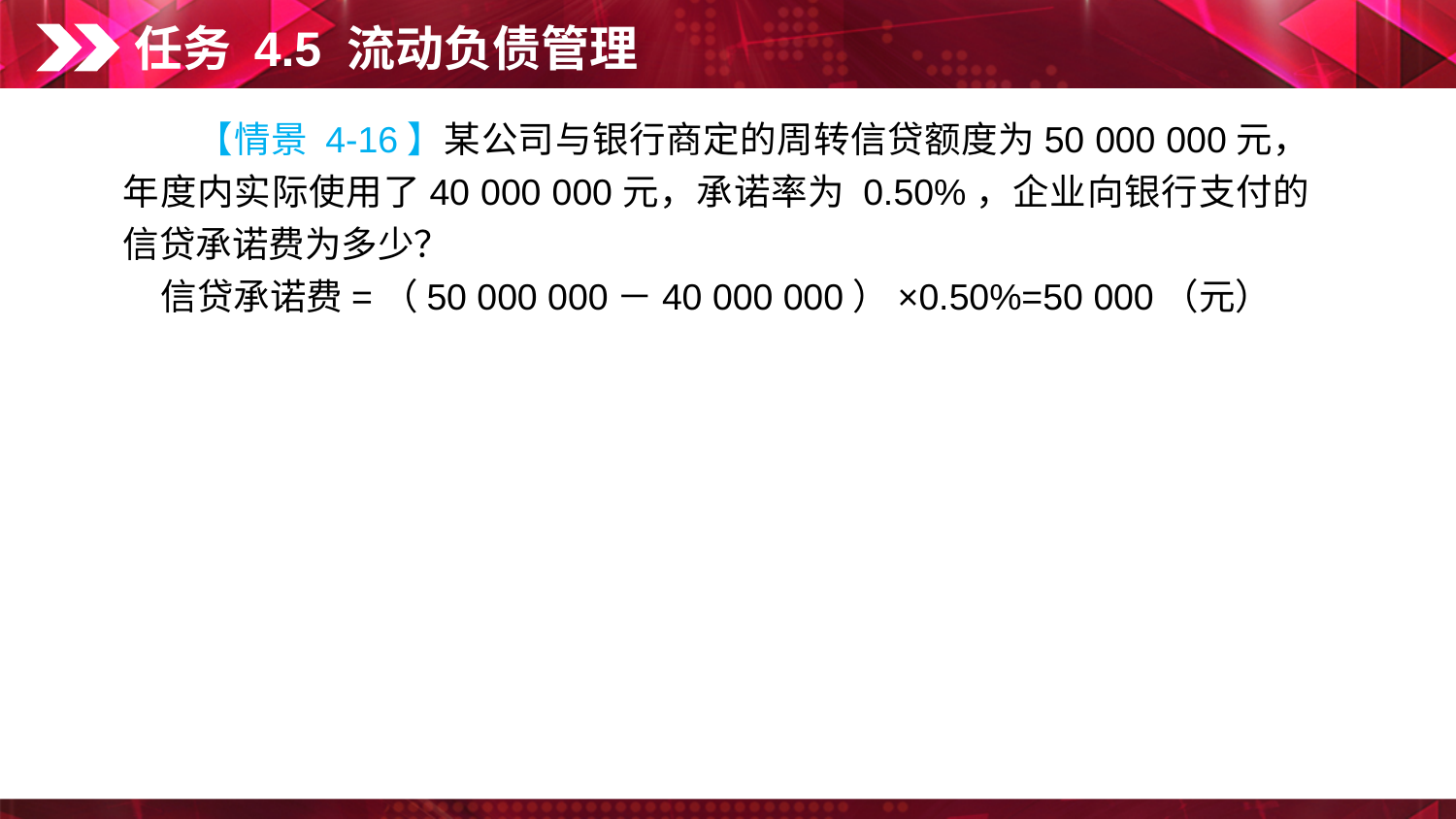

任务 4.5 流动负债管理

　　【情景 4-16】某公司与银行商定的周转信贷额度为50 000 000元，年度内实际使用了40 000 000元，承诺率为 0.50%，企业向银行支付的信贷承诺费为多少？
信贷承诺费=（50 000 000－40 000 000）×0.50%=50 000（元）